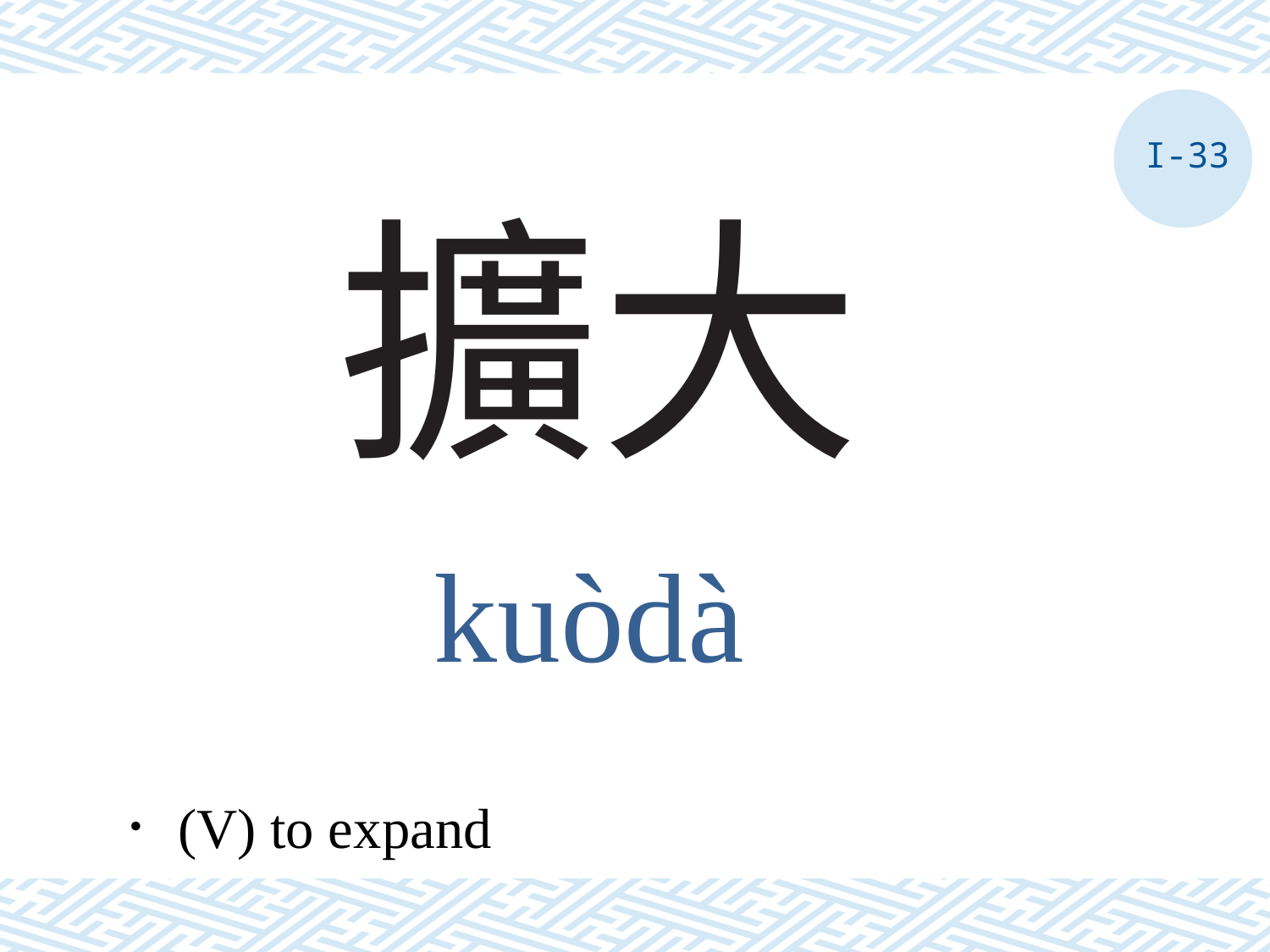

I-33

# 擴大
kuòdà
．(V) to expand